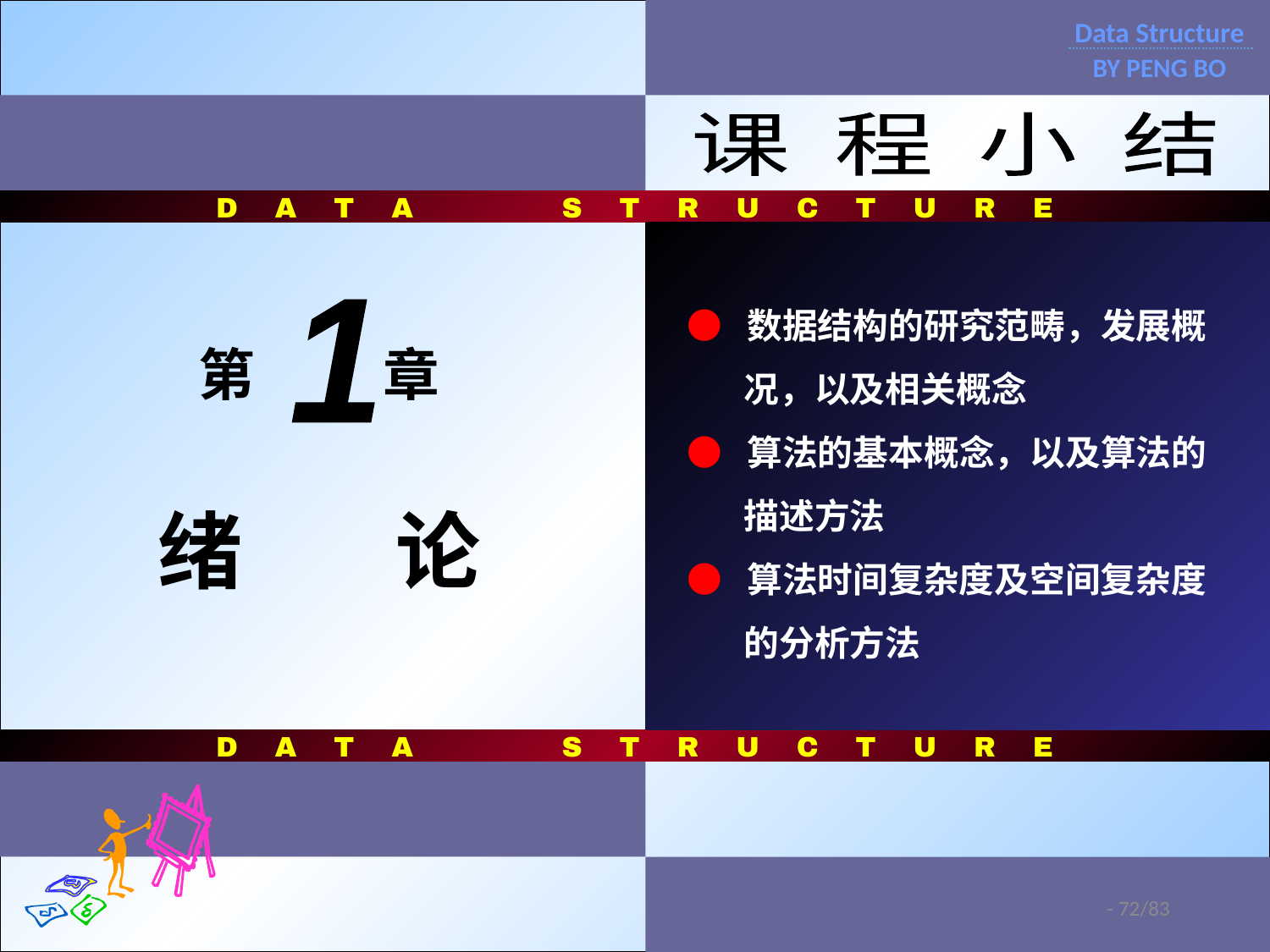

D    A    T    A                S    T    R    U    C    T    U    R    E

D    A    T    A                S    T    R    U    C    T    U    R    E

1
第          章
绪        论
Data Structure
BY PENG BO
课  程  小  结
●  数据结构的研究范畴，发展概
      况，以及相关概念
●  算法的基本概念，以及算法的
      描述方法
●  算法时间复杂度及空间复杂度
      的分析方法
- 72/83